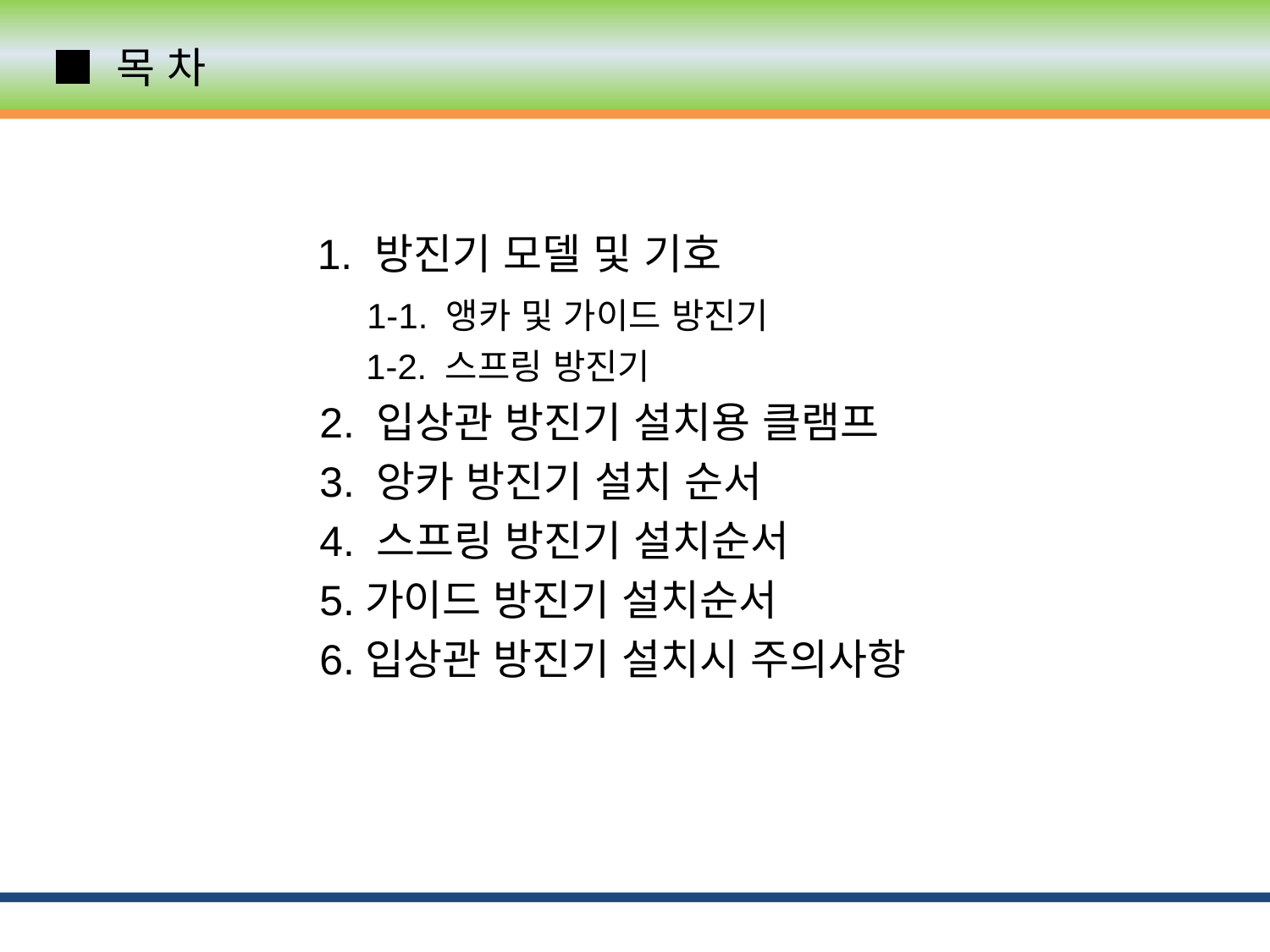

■ 목 차

 1. 방진기 모델 및 기호
     1-1. 앵카 및 가이드 방진기
      1-2. 스프링 방진기
 2. 입상관 방진기 설치용 클램프
 3. 앙카 방진기 설치 순서
 4. 스프링 방진기 설치순서
 5.가이드 방진기 설치순서
 6.입상관 방진기 설치시 주의사항